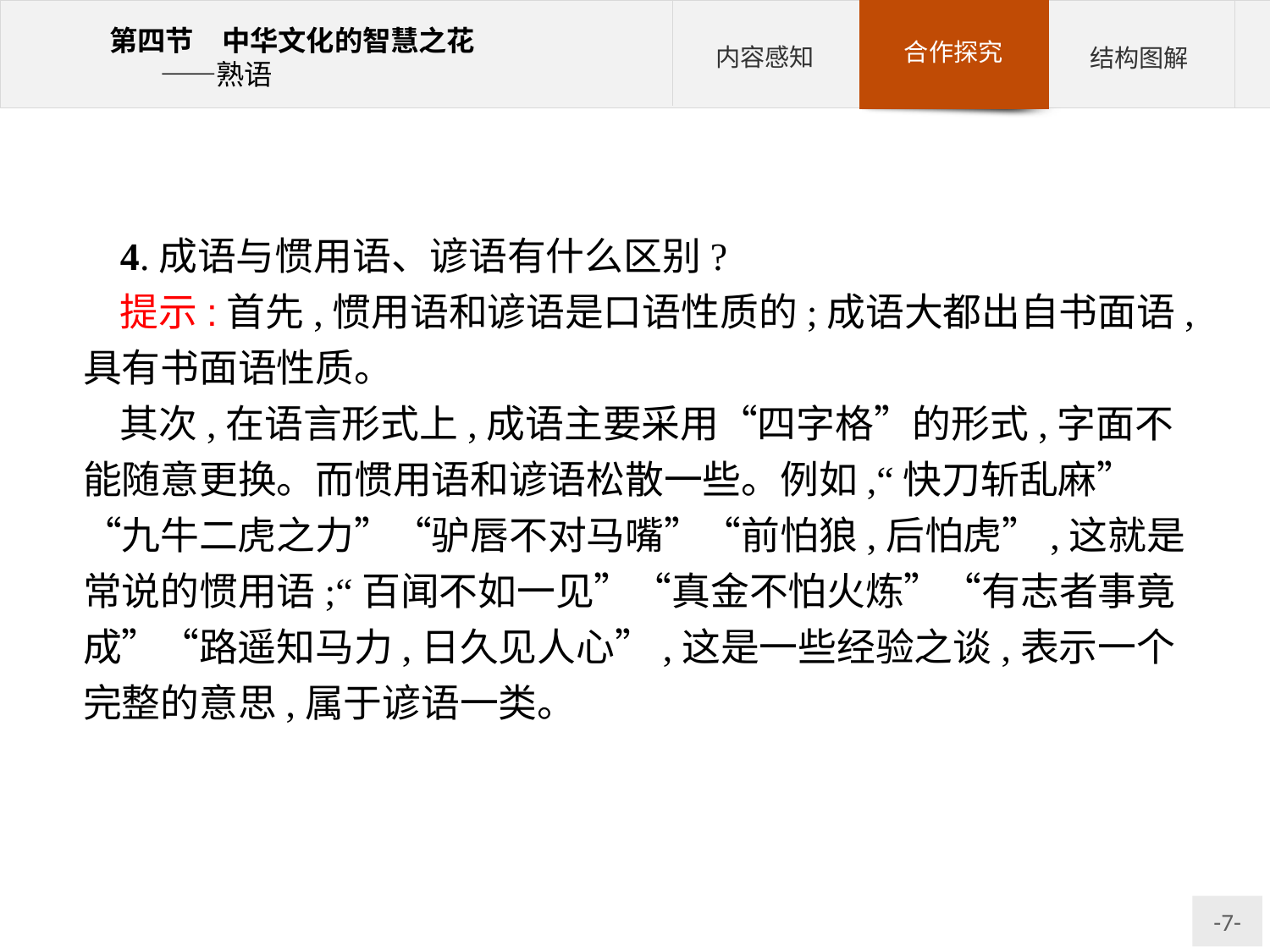

4.成语与惯用语、谚语有什么区别?
提示:首先,惯用语和谚语是口语性质的;成语大都出自书面语,具有书面语性质。
其次,在语言形式上,成语主要采用“四字格”的形式,字面不能随意更换。而惯用语和谚语松散一些。例如,“快刀斩乱麻”“九牛二虎之力”“驴唇不对马嘴”“前怕狼,后怕虎”,这就是常说的惯用语;“百闻不如一见”“真金不怕火炼”“有志者事竟成”“路遥知马力,日久见人心”,这是一些经验之谈,表示一个完整的意思,属于谚语一类。